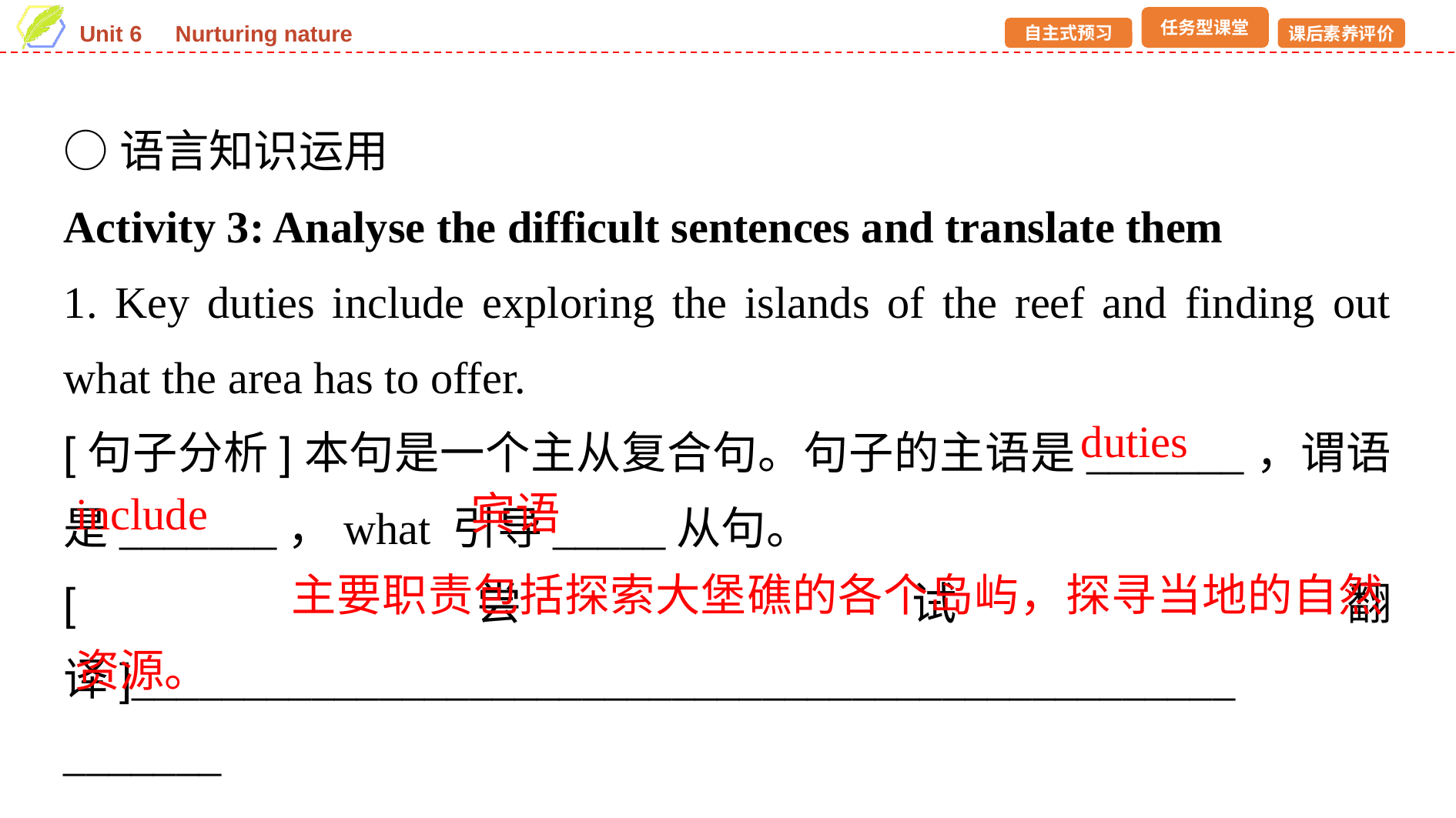

○语言知识运用
Activity 3: Analyse the difficult sentences and translate them
1. Key duties include exploring the islands of the reef and finding out what the area has to offer.
[句子分析]本句是一个主从复合句。句子的主语是_______，谓语是_______，what 引导_____从句。
[尝试翻译]_________________________________________________
_______
duties
include
宾语
                   主要职责包括探索大堡礁的各个岛屿，探寻当地的自然资源。